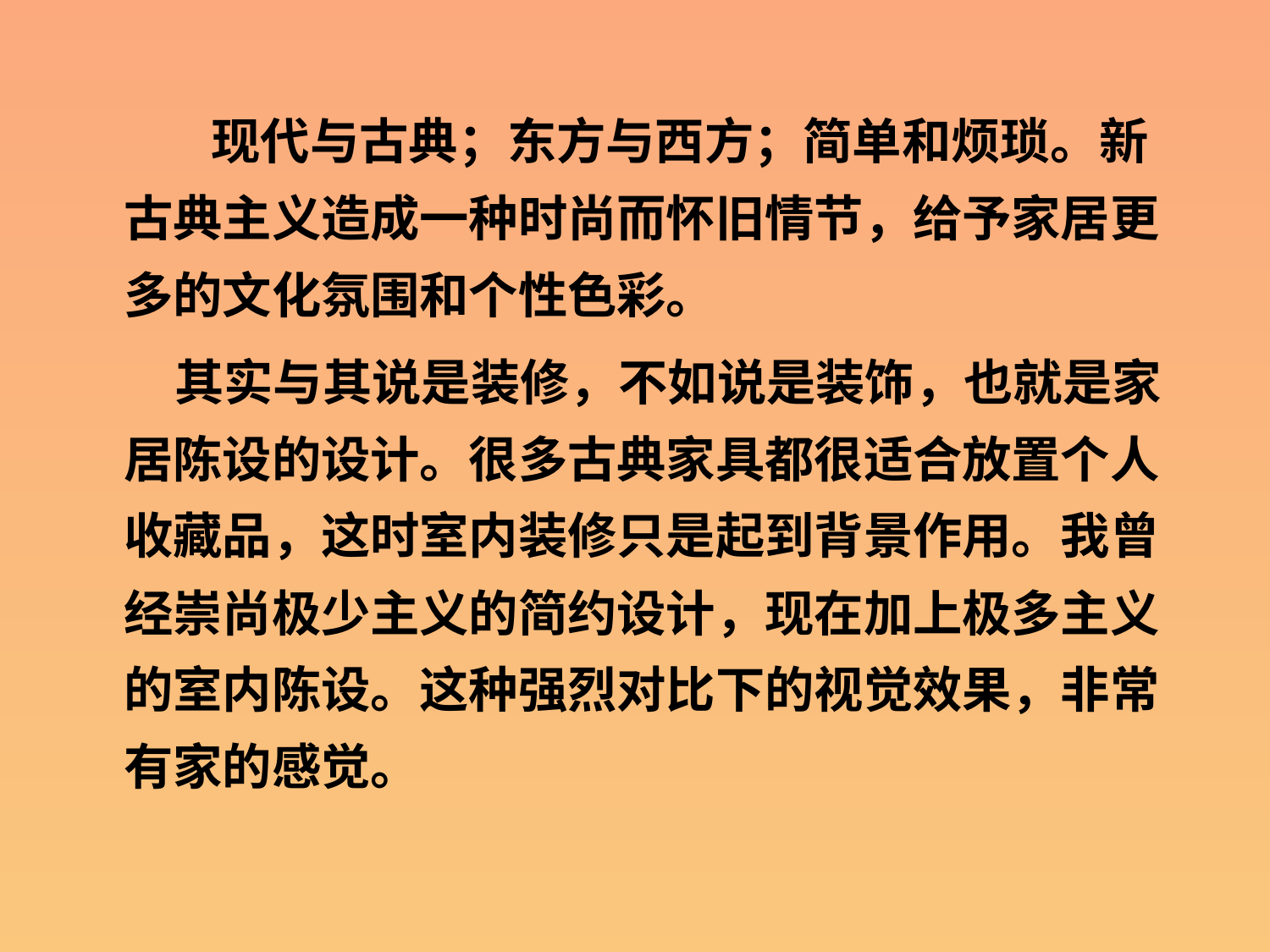

现代与古典；东方与西方；简单和烦琐。新古典主义造成一种时尚而怀旧情节，给予家居更多的文化氛围和个性色彩。
　　其实与其说是装修，不如说是装饰，也就是家居陈设的设计。很多古典家具都很适合放置个人收藏品，这时室内装修只是起到背景作用。我曾经崇尚极少主义的简约设计，现在加上极多主义的室内陈设。这种强烈对比下的视觉效果，非常有家的感觉。